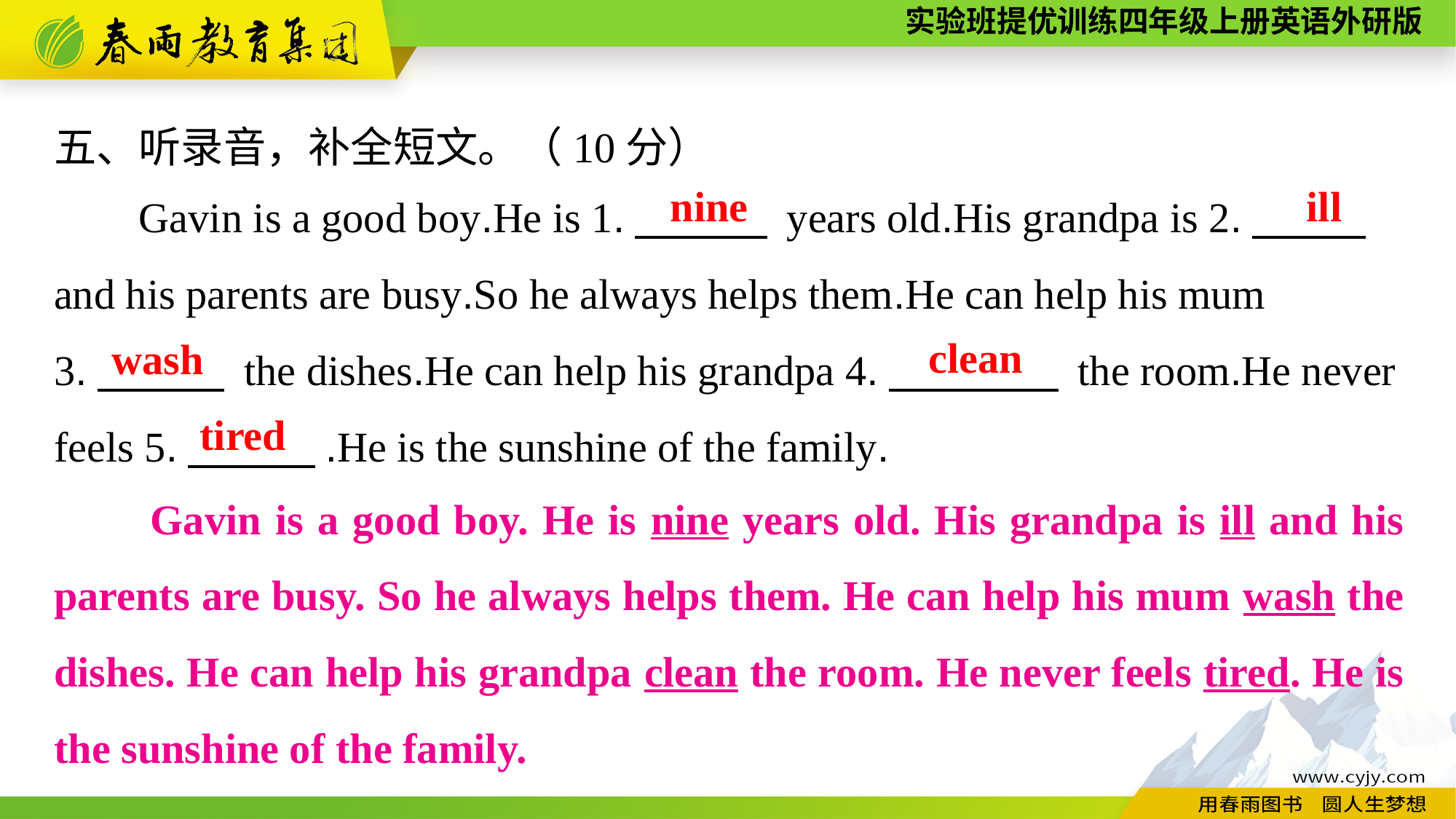

五、听录音，补全短文。（10分）
Gavin is a good boy.He is 1.　    　  years old.His grandpa is 2.　   　.
and his parents are busy.So he always helps them.He can help his mum
3.　　　 the dishes.He can help his grandpa 4.　　　　 the room.He never feels 5.　　　.He is the sunshine of the family.
nine
ill
clean
wash
tired
Gavin is a good boy. He is nine years old. His grandpa is ill and his parents are busy. So he always helps them. He can help his mum wash the dishes. He can help his grandpa clean the room. He never feels tired. He is the sunshine of the family.